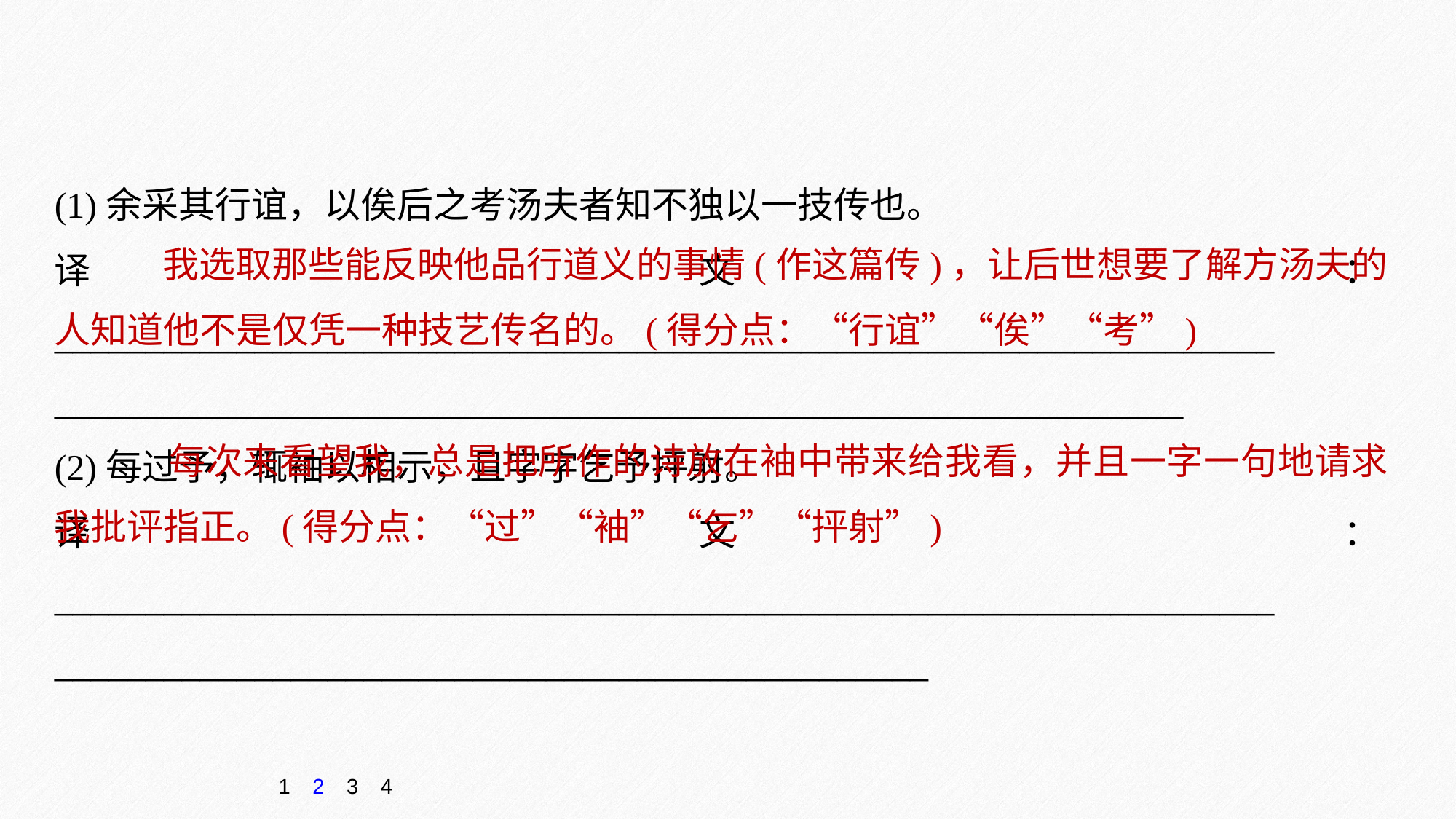

(1)余采其行谊，以俟后之考汤夫者知不独以一技传也。
译文：___________________________________________________________________
______________________________________________________________
(2)每过予，辄袖以相示，且字字乞予抨射。
译文：___________________________________________________________________
________________________________________________
            我选取那些能反映他品行道义的事情(作这篇传)，让后世想要了解方汤夫的人知道他不是仅凭一种技艺传名的。(得分点：“行谊”“俟”“考”)

            每次来看望我，总是把所作的诗放在袖中带来给我看，并且一字一句地请求我批评指正。(得分点：“过”“袖”“乞”“抨射”)
1
2
3
4